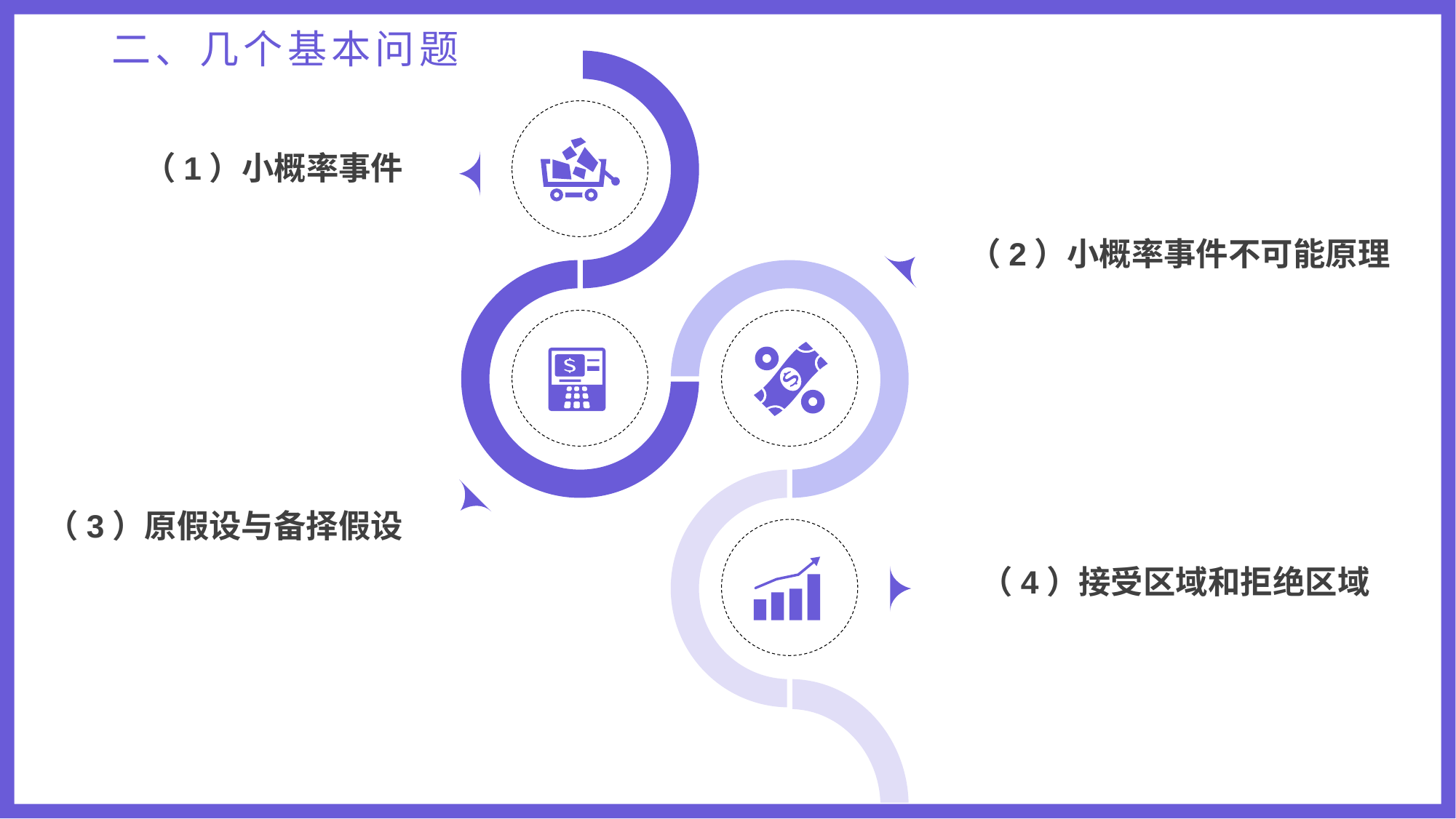

二、几个基本问题

（1）小概率事件

（2）小概率事件不可能原理

（3）原假设与备择假设

（4）接受区域和拒绝区域